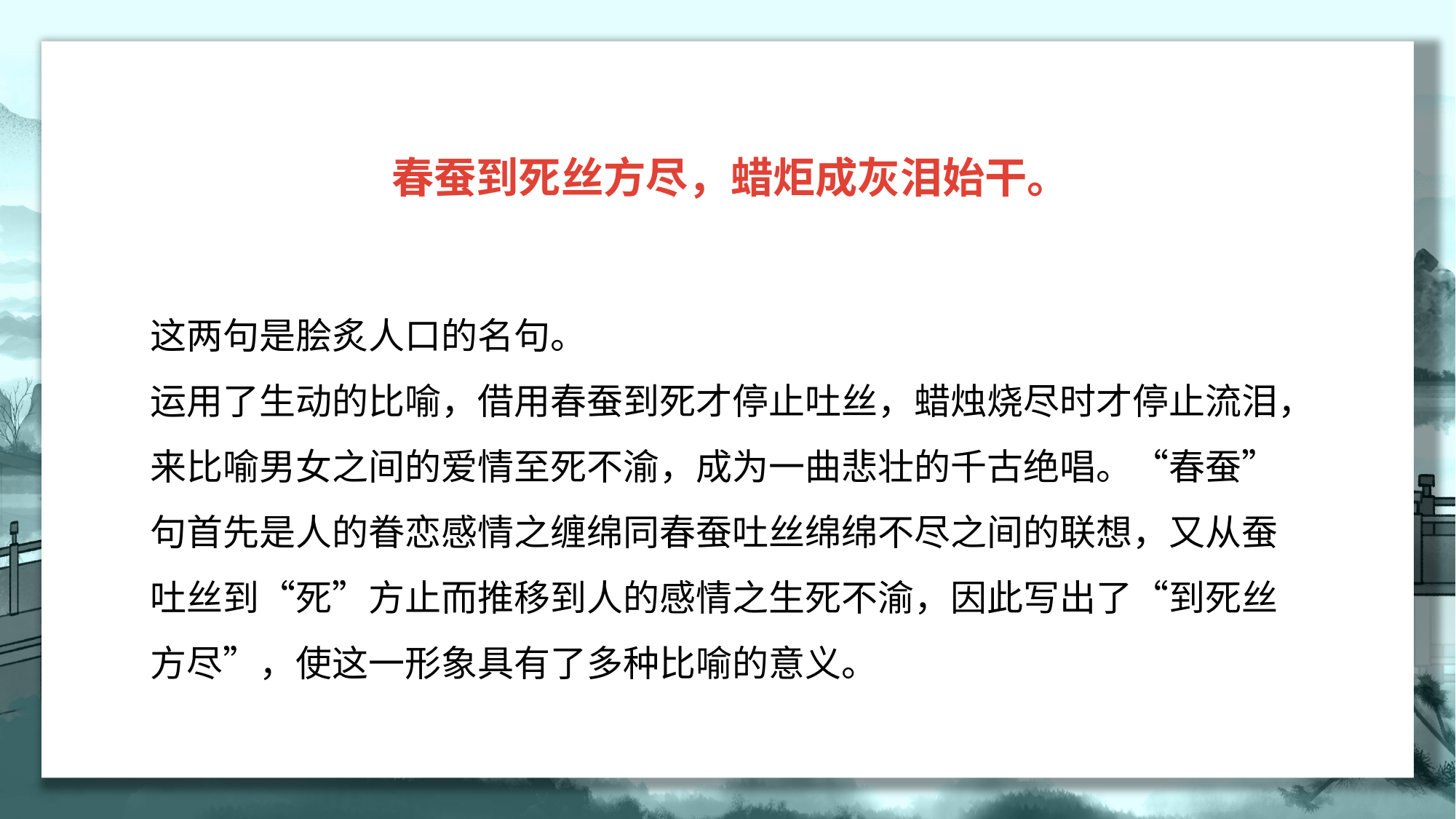

春蚕到死丝方尽，蜡炬成灰泪始干。
这两句是脍炙人口的名句。
运用了生动的比喻，借用春蚕到死才停止吐丝，蜡烛烧尽时才停止流泪，来比喻男女之间的爱情至死不渝，成为一曲悲壮的千古绝唱。“春蚕”句首先是人的眷恋感情之缠绵同春蚕吐丝绵绵不尽之间的联想，又从蚕吐丝到“死”方止而推移到人的感情之生死不渝，因此写出了“到死丝方尽”，使这一形象具有了多种比喻的意义。